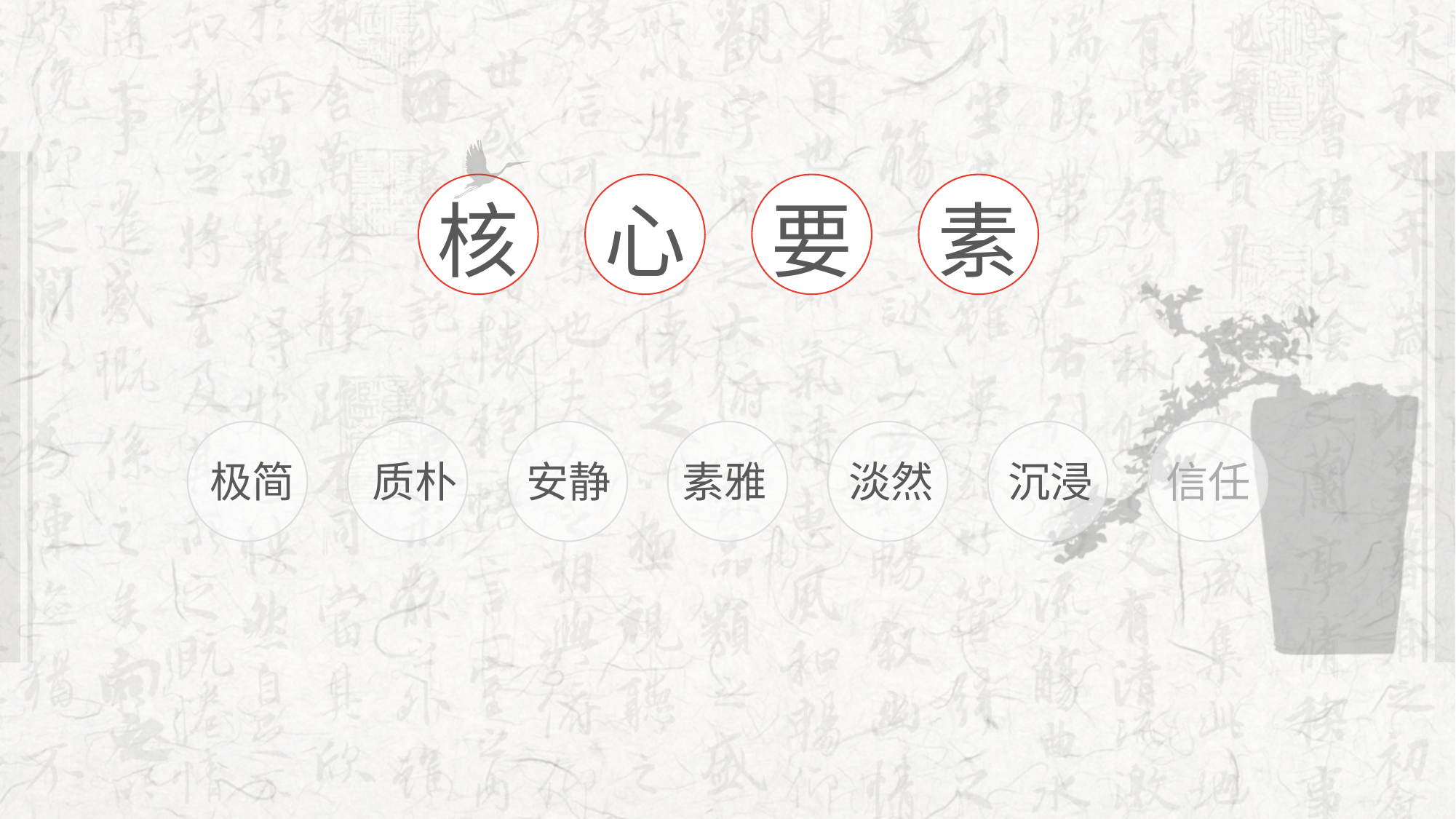

核
心
要
素

极简
质朴
安静
素雅
淡然
沉浸
信任